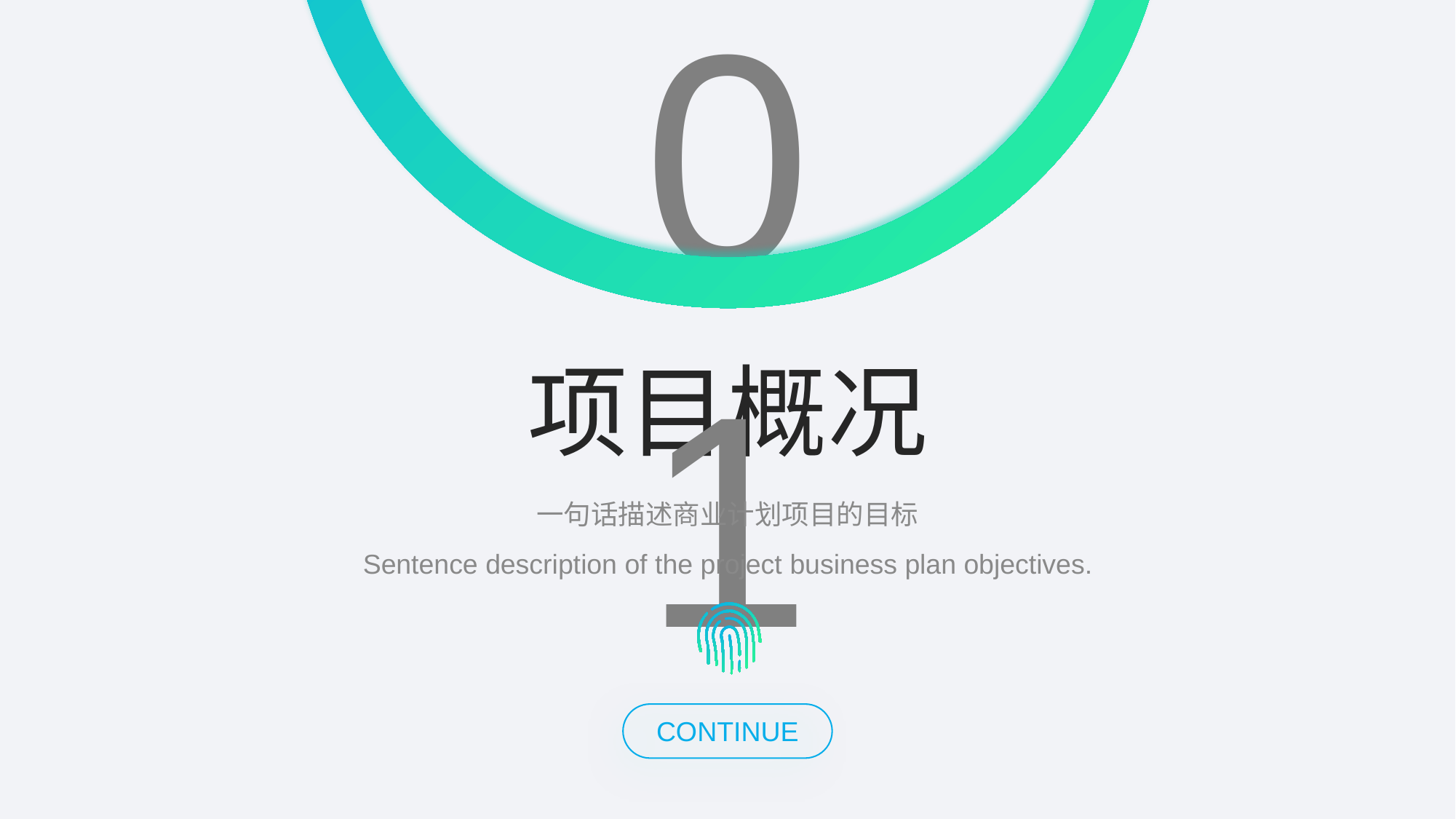

01
项目概况
一句话描述商业计划项目的目标
Sentence description of the project business plan objectives.

CONTINUE